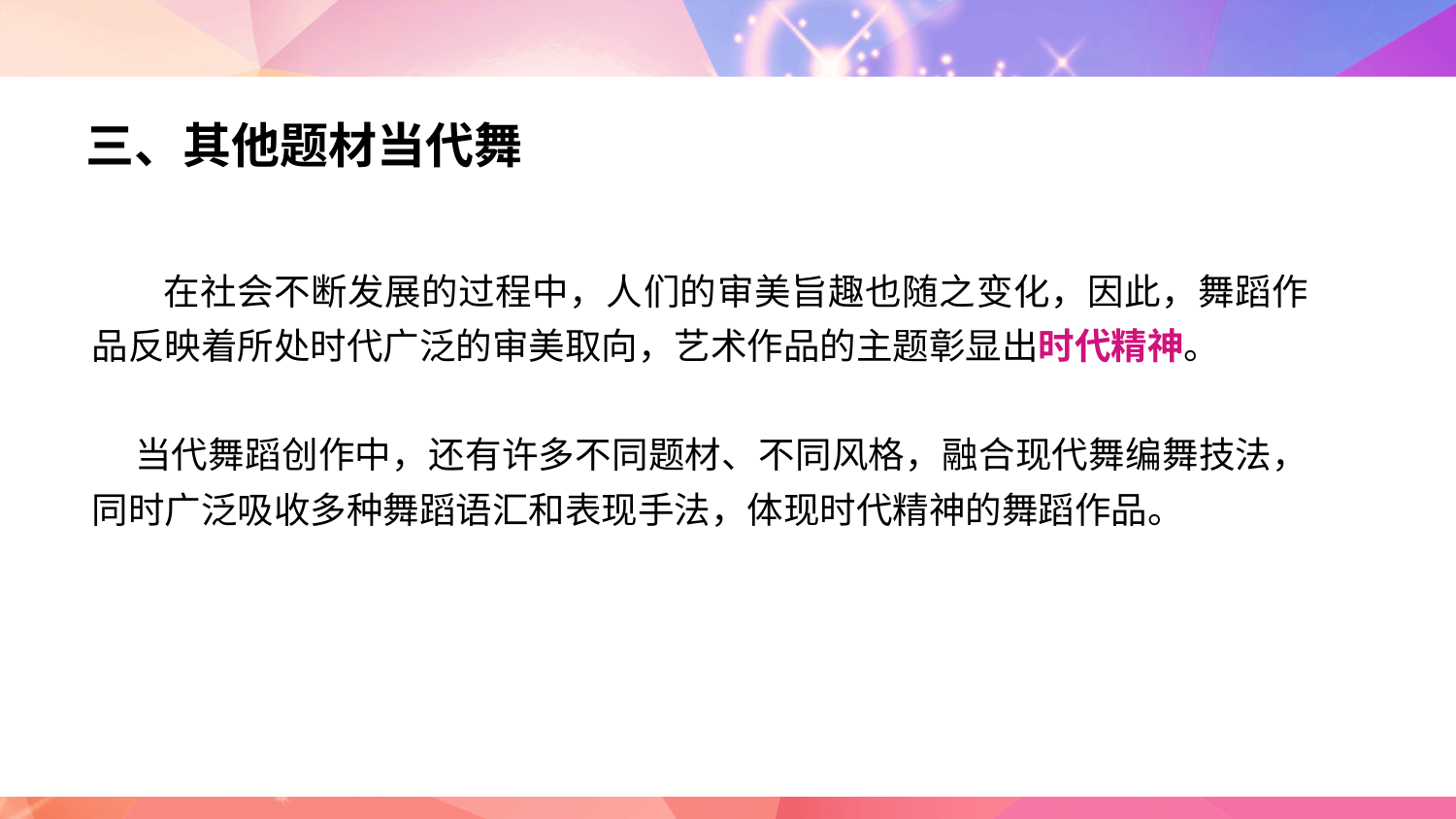

三、其他题材当代舞

       在社会不断发展的过程中，人们的审美旨趣也随之变化，因此，舞蹈作品反映着所处时代广泛的审美取向，艺术作品的主题彰显出时代精神。

    当代舞蹈创作中，还有许多不同题材、不同风格，融合现代舞编舞技法，同时广泛吸收多种舞蹈语汇和表现手法，体现时代精神的舞蹈作品。